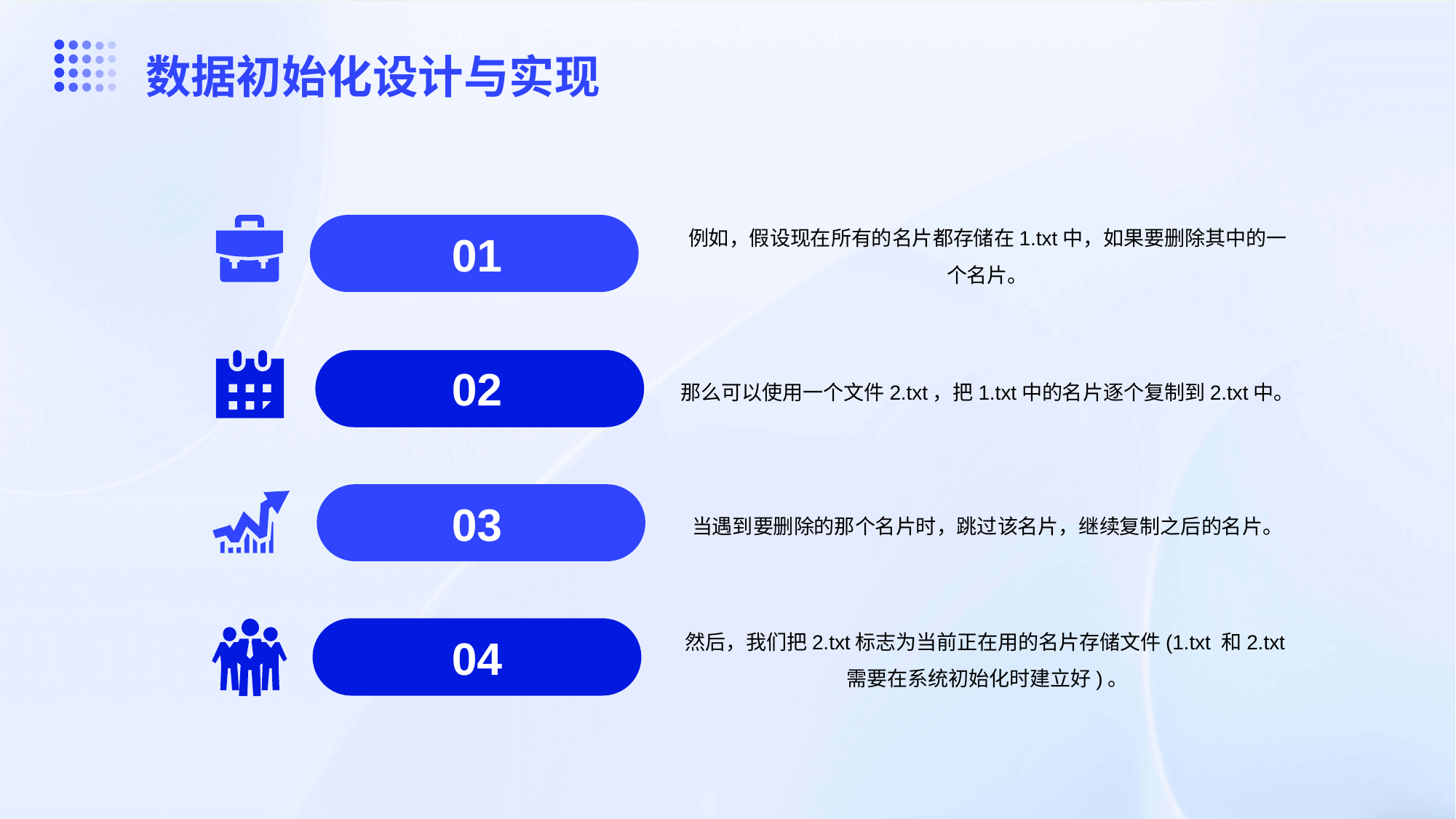

数据初始化设计与实现

01
例如，假设现在所有的名片都存储在1.txt中，如果要删除其中的一个名片。
02

那么可以使用一个文件2.txt，把1.txt中的名片逐个复制到2.txt中。
03

当遇到要删除的那个名片时，跳过该名片，继续复制之后的名片。

04

然后，我们把2.txt标志为当前正在用的名片存储文件(1.txt 和2.txt需要在系统初始化时建立好)。